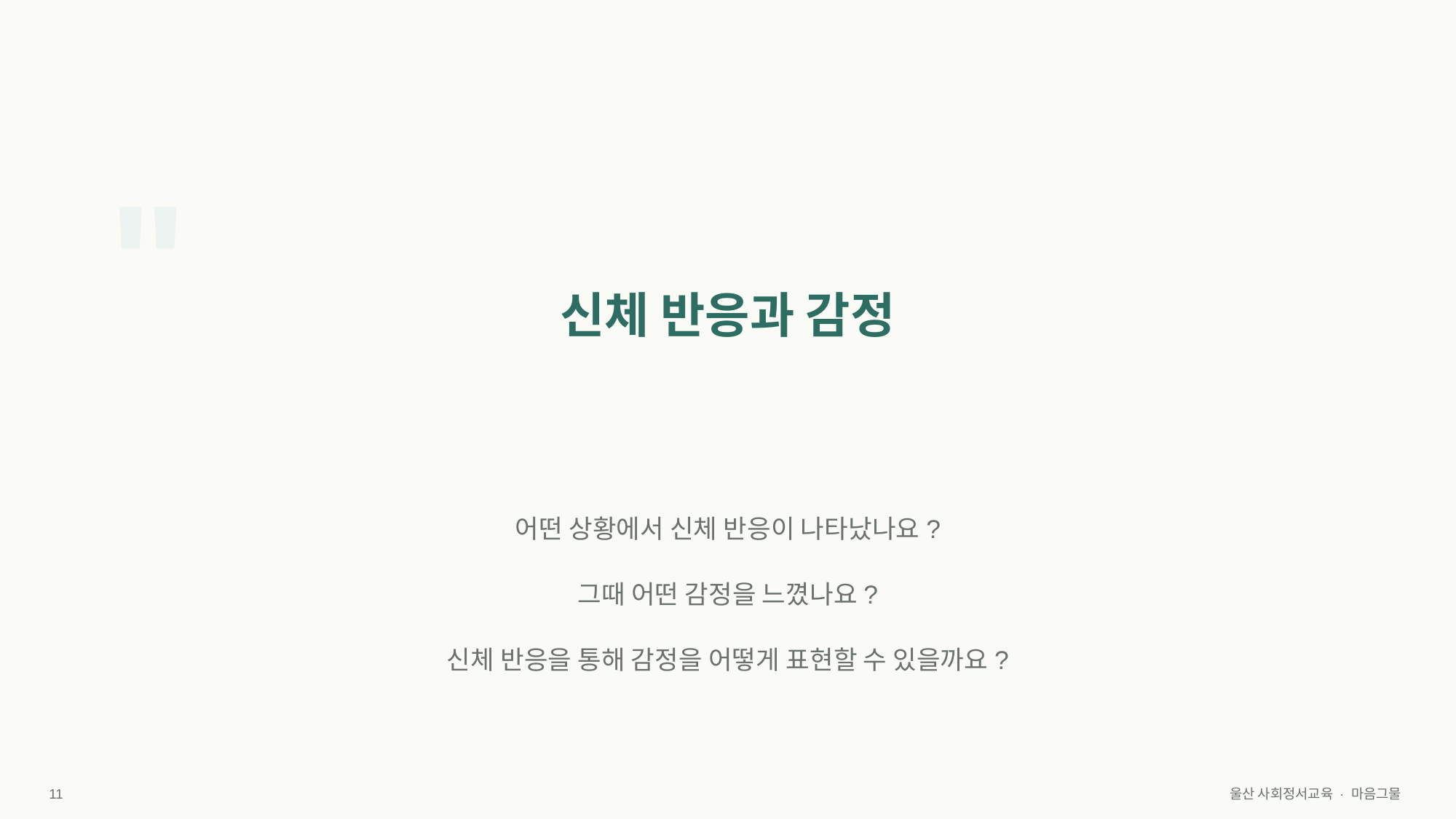

"
신체 반응과 감정
어떤 상황에서 신체 반응이 나타났나요?
그때 어떤 감정을 느꼈나요?
신체 반응을 통해 감정을 어떻게 표현할 수 있을까요?
11
울산 사회정서교육 · 마음그물